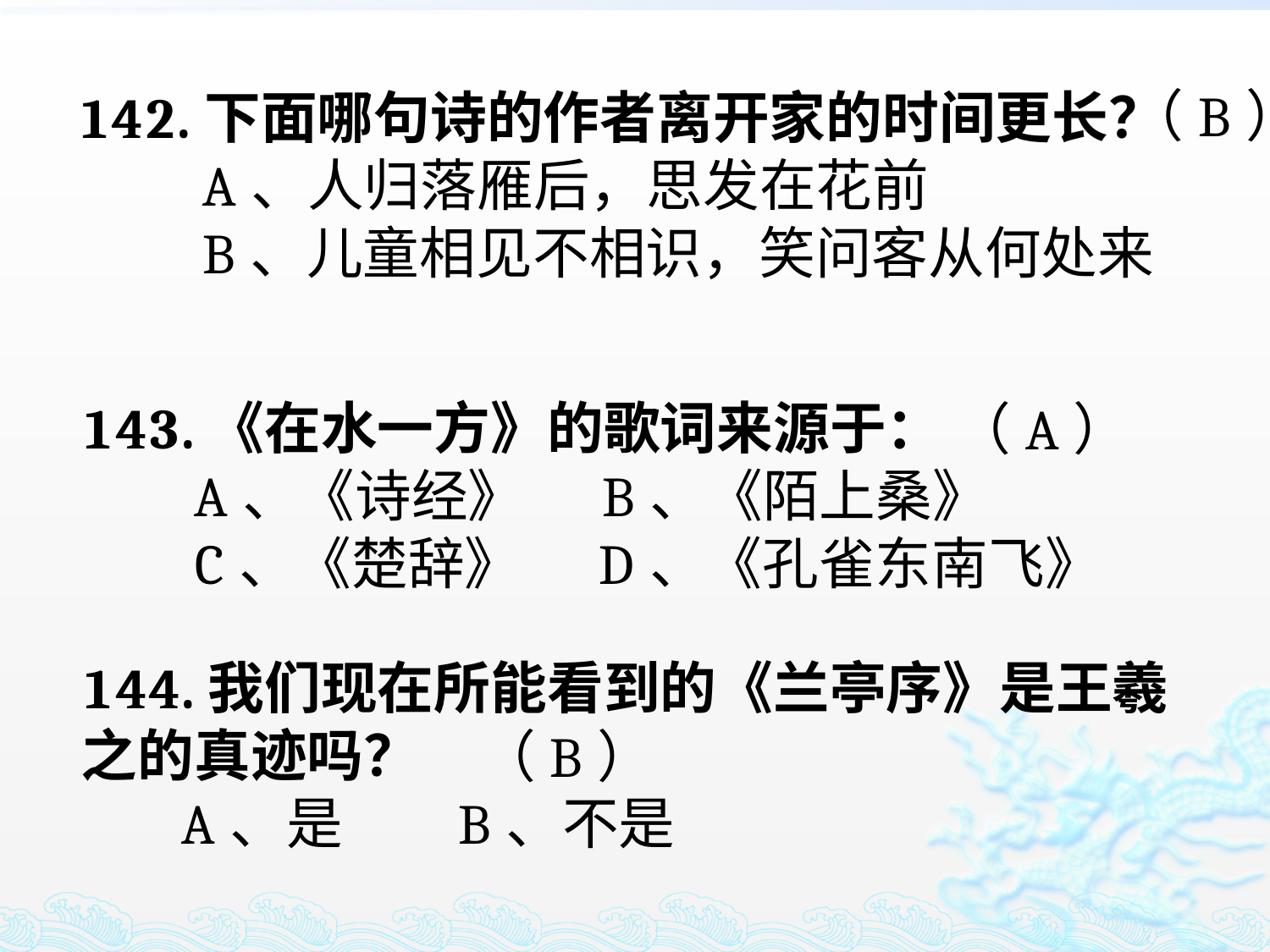

（B）
142.下面哪句诗的作者离开家的时间更长？
          A、人归落雁后，思发在花前
          B、儿童相见不相识，笑问客从何处来
143.《在水一方》的歌词来源于：
         A、《诗经》     B、《陌上桑》
         C、《楚辞》     D、《孔雀东南飞》
（A）
144.我们现在所能看到的《兰亭序》是王羲之的真迹吗？
        A、是        B、不是
（B）